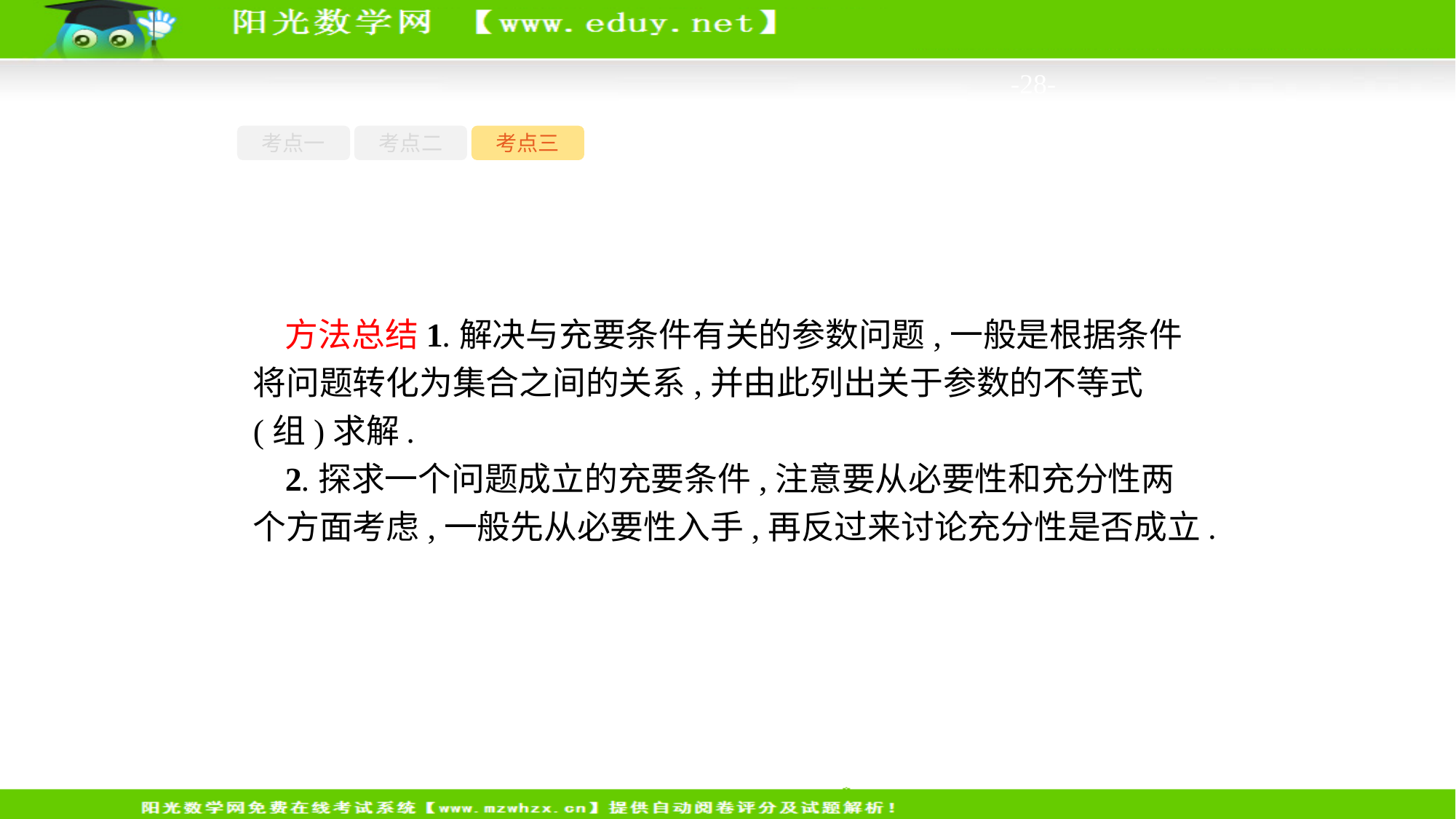

-28-
考点一
考点二
考点三
方法总结1.解决与充要条件有关的参数问题,一般是根据条件将问题转化为集合之间的关系,并由此列出关于参数的不等式(组)求解.
2.探求一个问题成立的充要条件,注意要从必要性和充分性两个方面考虑,一般先从必要性入手,再反过来讨论充分性是否成立.